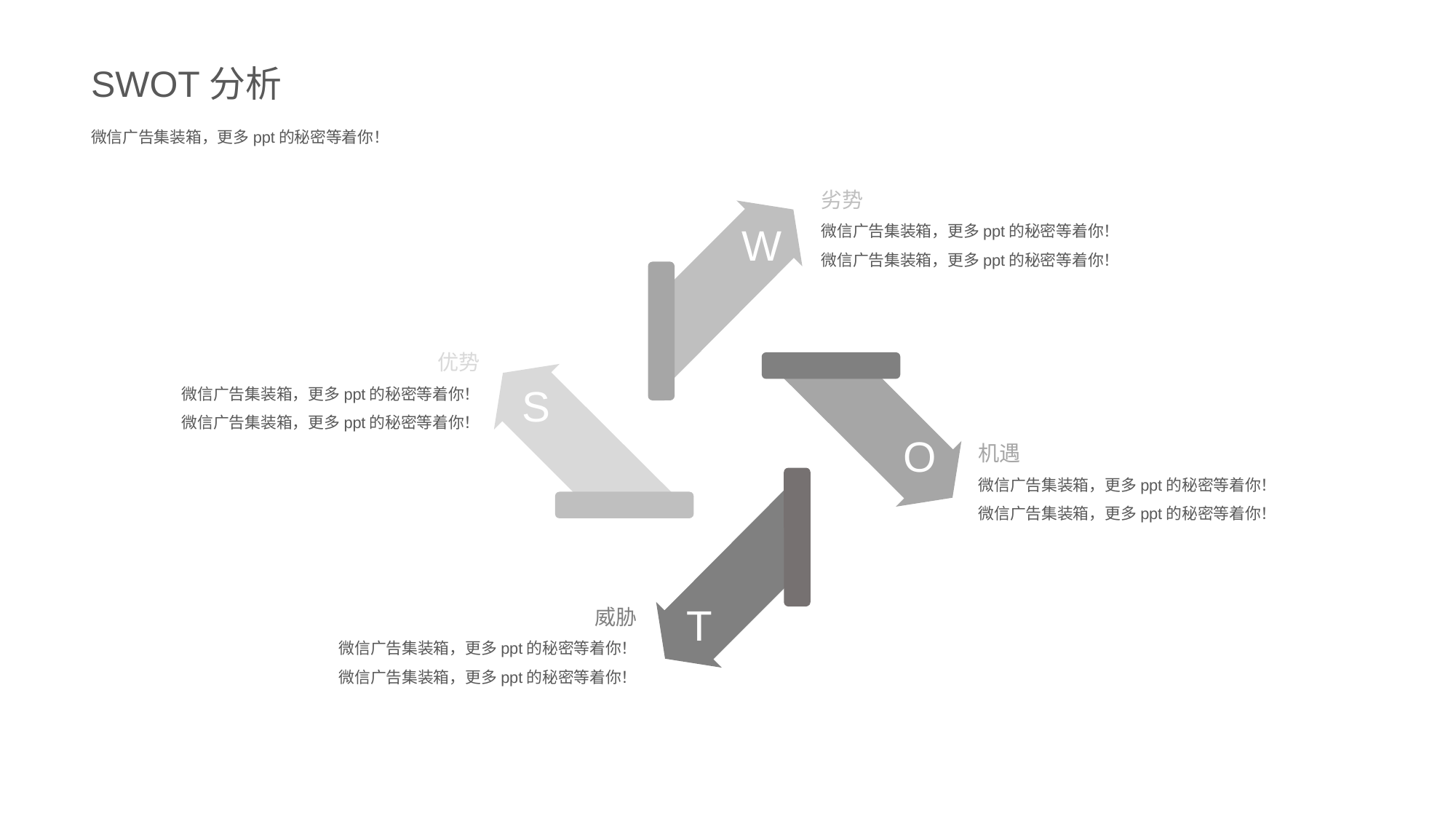

SWOT分析
微信广告集装箱，更多ppt的秘密等着你！
劣势
微信广告集装箱，更多ppt的秘密等着你！微信广告集装箱，更多ppt的秘密等着你！

W

优势
微信广告集装箱，更多ppt的秘密等着你！微信广告集装箱，更多ppt的秘密等着你！

S
机遇
微信广告集装箱，更多ppt的秘密等着你！微信广告集装箱，更多ppt的秘密等着你！
O
PPT

AI
威胁
微信广告集装箱，更多ppt的秘密等着你！微信广告集装箱，更多ppt的秘密等着你！
T